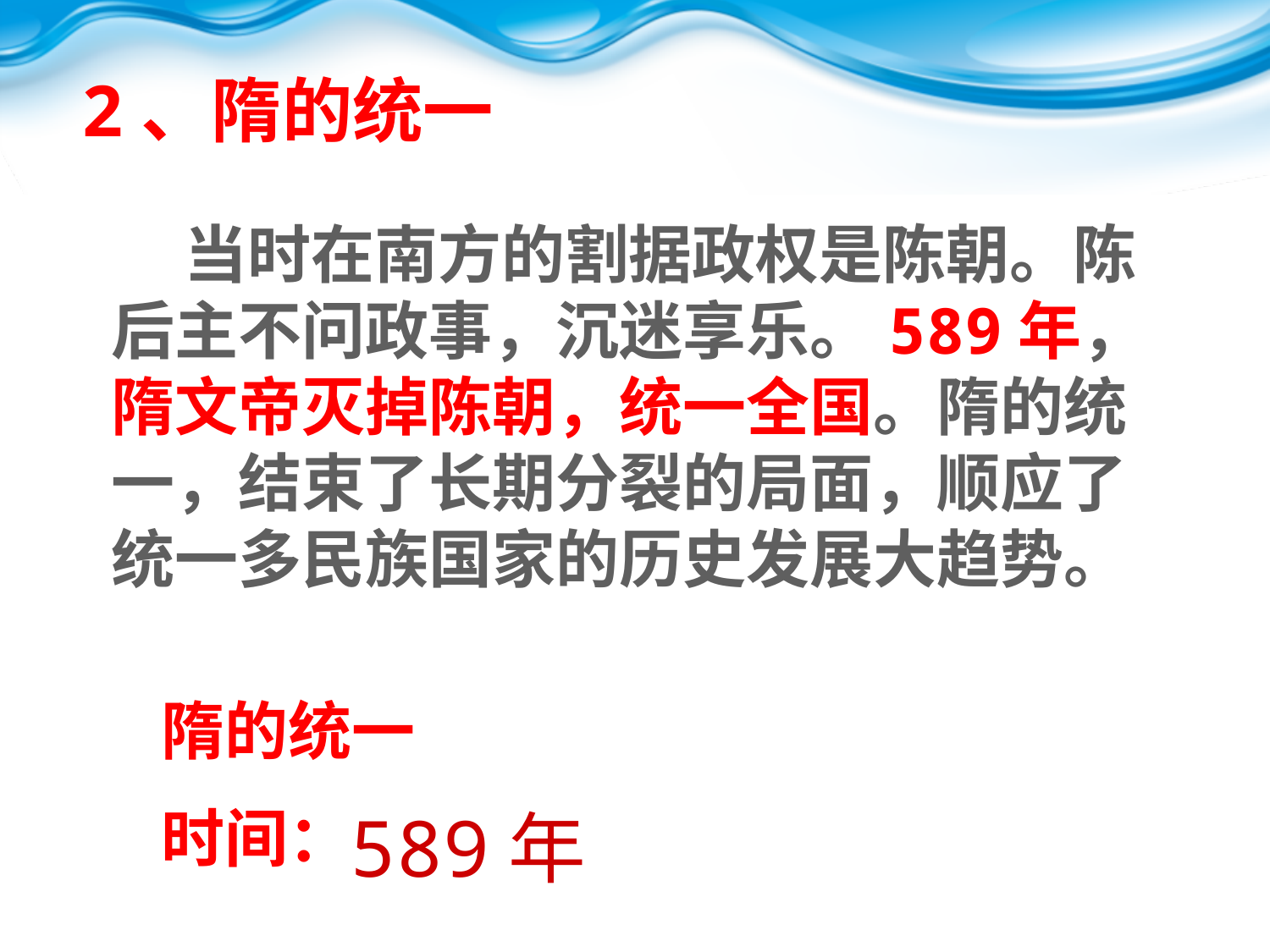

2、隋的统一
    当时在南方的割据政权是陈朝。陈后主不问政事，沉迷享乐。589年，隋文帝灭掉陈朝，统一全国。隋的统一，结束了长期分裂的局面，顺应了统一多民族国家的历史发展大趋势。
隋的统一
时间：
589年